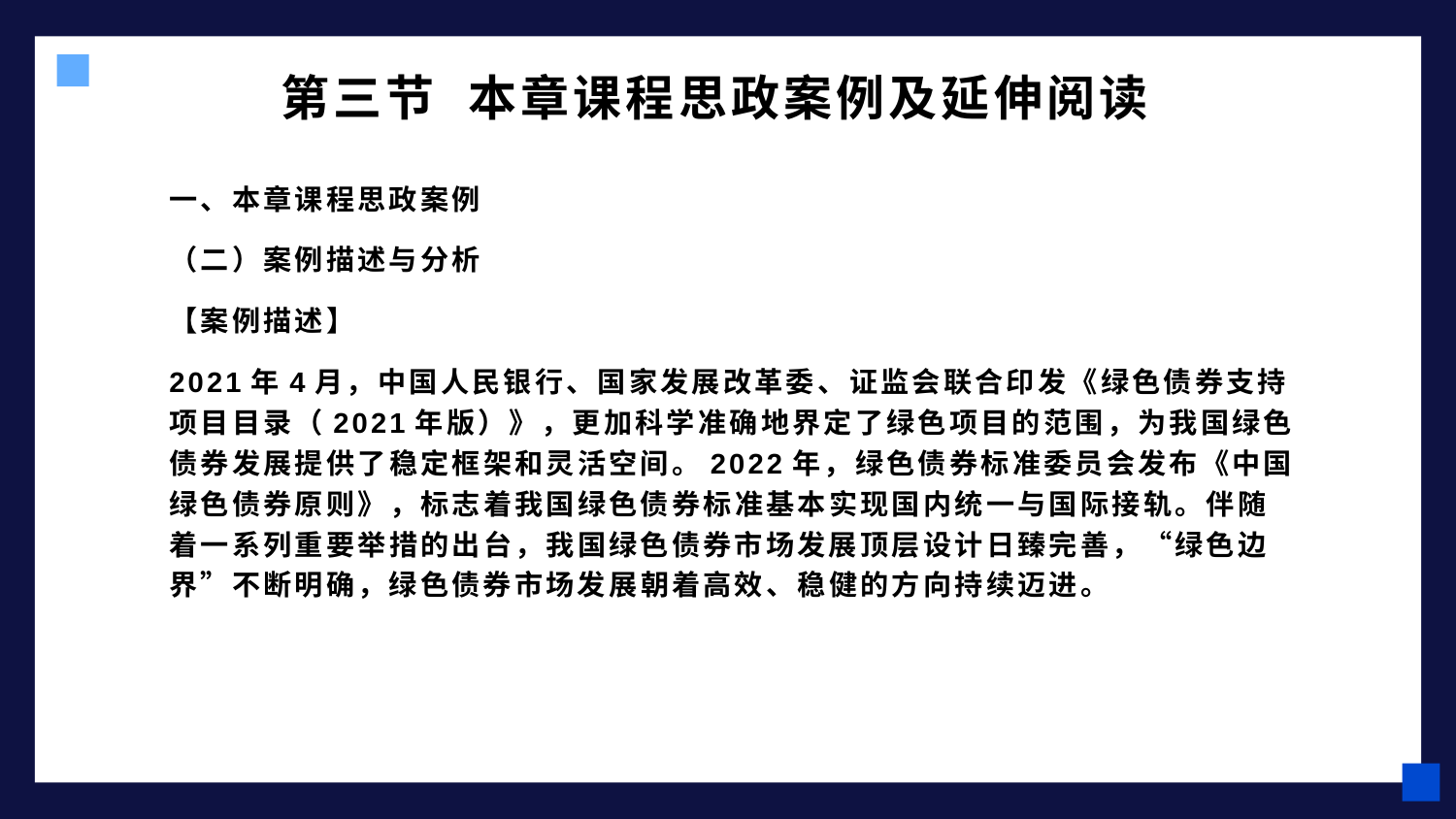

# 第三节  本章课程思政案例及延伸阅读
一、本章课程思政案例
（二）案例描述与分析
【案例描述】
2021年4月，中国人民银行、国家发展改革委、证监会联合印发《绿色债券支持项目目录（2021年版）》，更加科学准确地界定了绿色项目的范围，为我国绿色债券发展提供了稳定框架和灵活空间。2022年，绿色债券标准委员会发布《中国绿色债券原则》，标志着我国绿色债券标准基本实现国内统一与国际接轨。伴随着一系列重要举措的出台，我国绿色债券市场发展顶层设计日臻完善，“绿色边界”不断明确，绿色债券市场发展朝着高效、稳健的方向持续迈进。